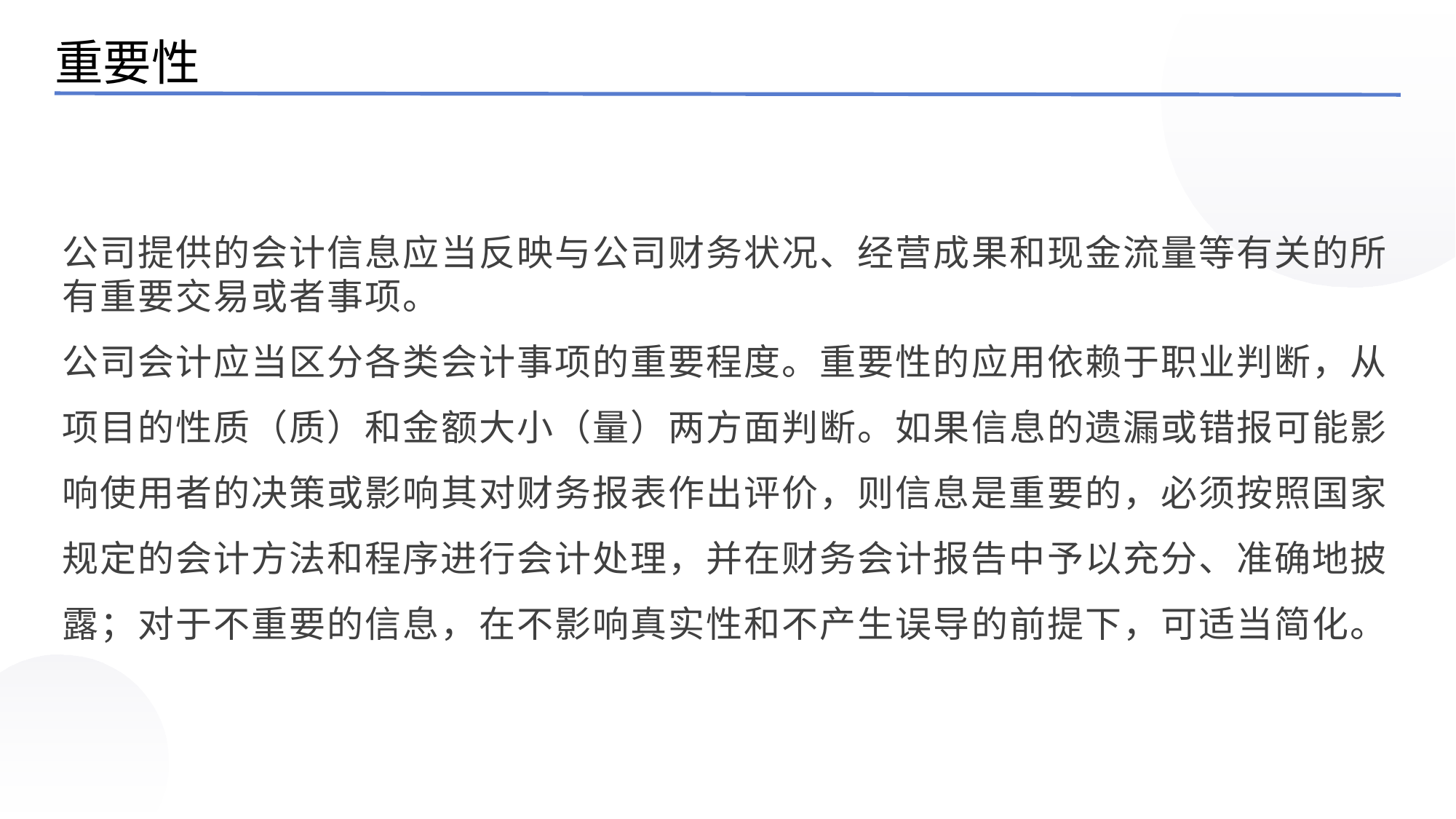

重要性
公司提供的会计信息应当反映与公司财务状况、经营成果和现金流量等有关的所有重要交易或者事项。
公司会计应当区分各类会计事项的重要程度。重要性的应用依赖于职业判断，从项目的性质（质）和金额大小（量）两方面判断。如果信息的遗漏或错报可能影响使用者的决策或影响其对财务报表作出评价，则信息是重要的，必须按照国家规定的会计方法和程序进行会计处理，并在财务会计报告中予以充分、准确地披露；对于不重要的信息，在不影响真实性和不产生误导的前提下，可适当简化。

34